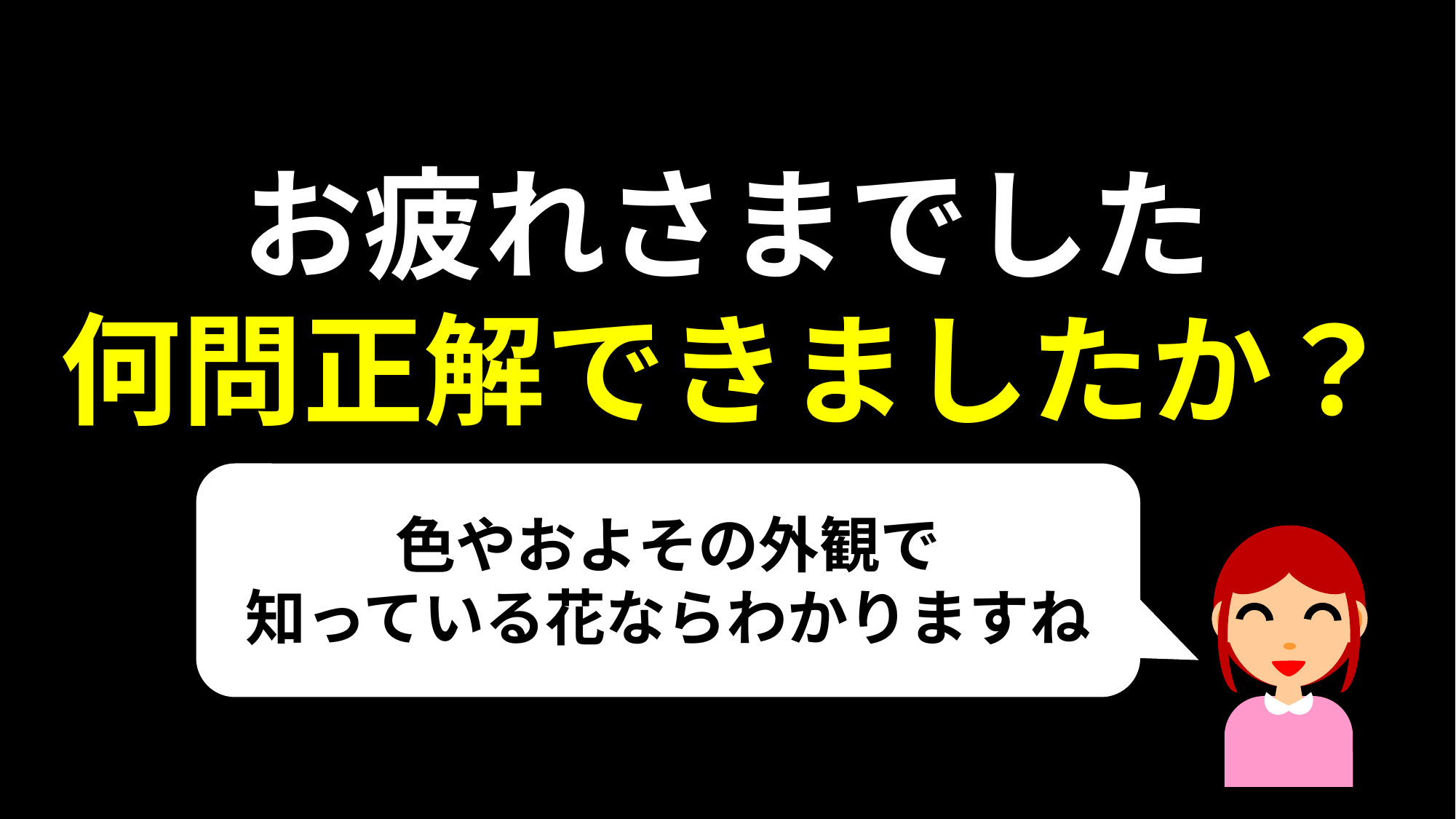

お疲れさまでした
何問正解できましたか？

色やおよその外観で
知っている花ならわかりますね